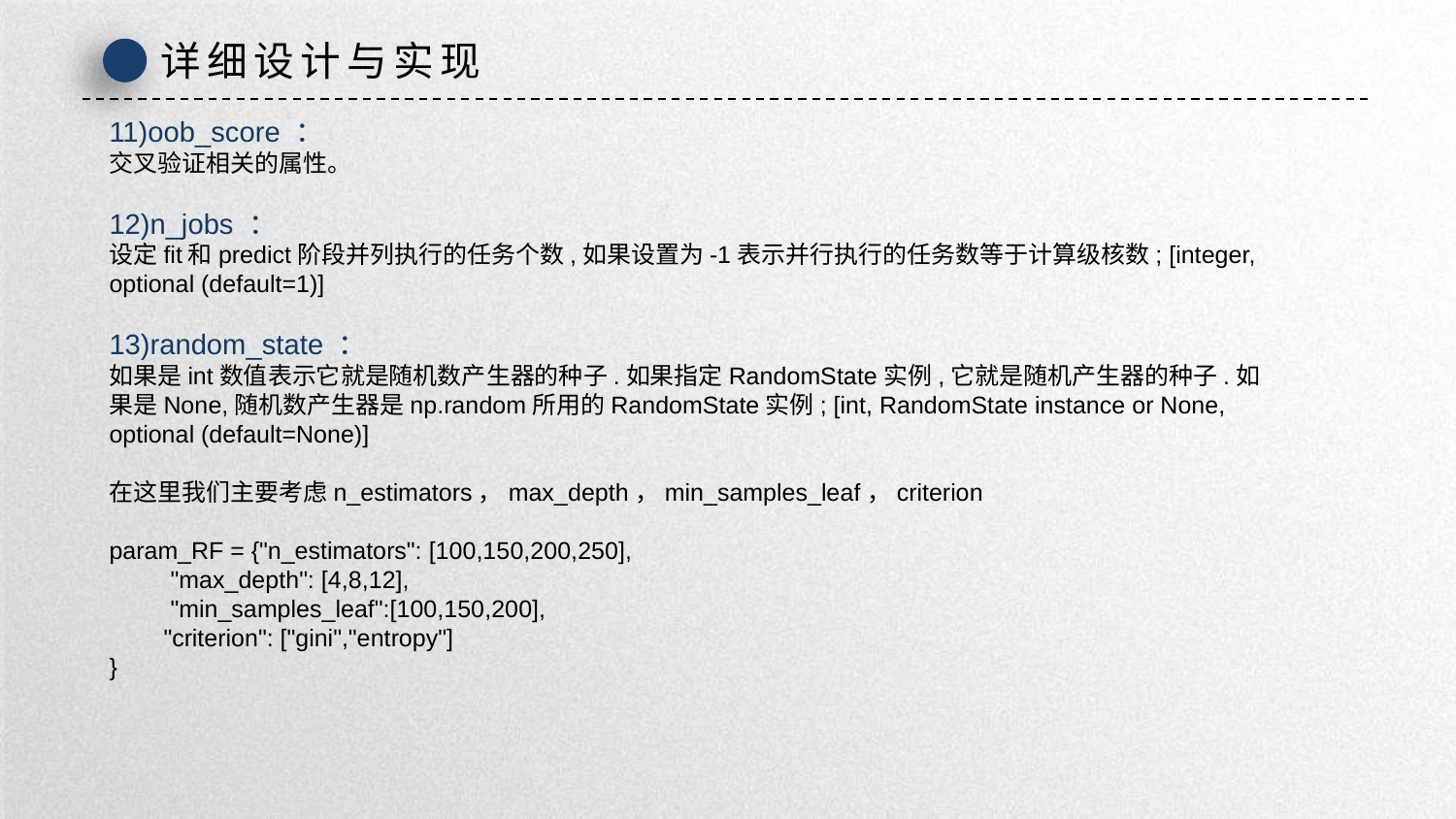

详细设计与实现

11)oob_score ：
交叉验证相关的属性。

12)n_jobs ：
设定fit和predict阶段并列执行的任务个数,如果设置为-1表示并行执行的任务数等于计算级核数; [integer, optional (default=1)]

13)random_state ：
如果是int数值表示它就是随机数产生器的种子.如果指定RandomState实例,它就是随机产生器的种子.如果是None,随机数产生器是np.random所用的RandomState实例; [int, RandomState instance or None, optional (default=None)]

在这里我们主要考虑n_estimators，max_depth，min_samples_leaf，criterion

param_RF = {"n_estimators": [100,150,200,250],
         "max_depth": [4,8,12],
         "min_samples_leaf":[100,150,200],
        "criterion": ["gini","entropy"]
}